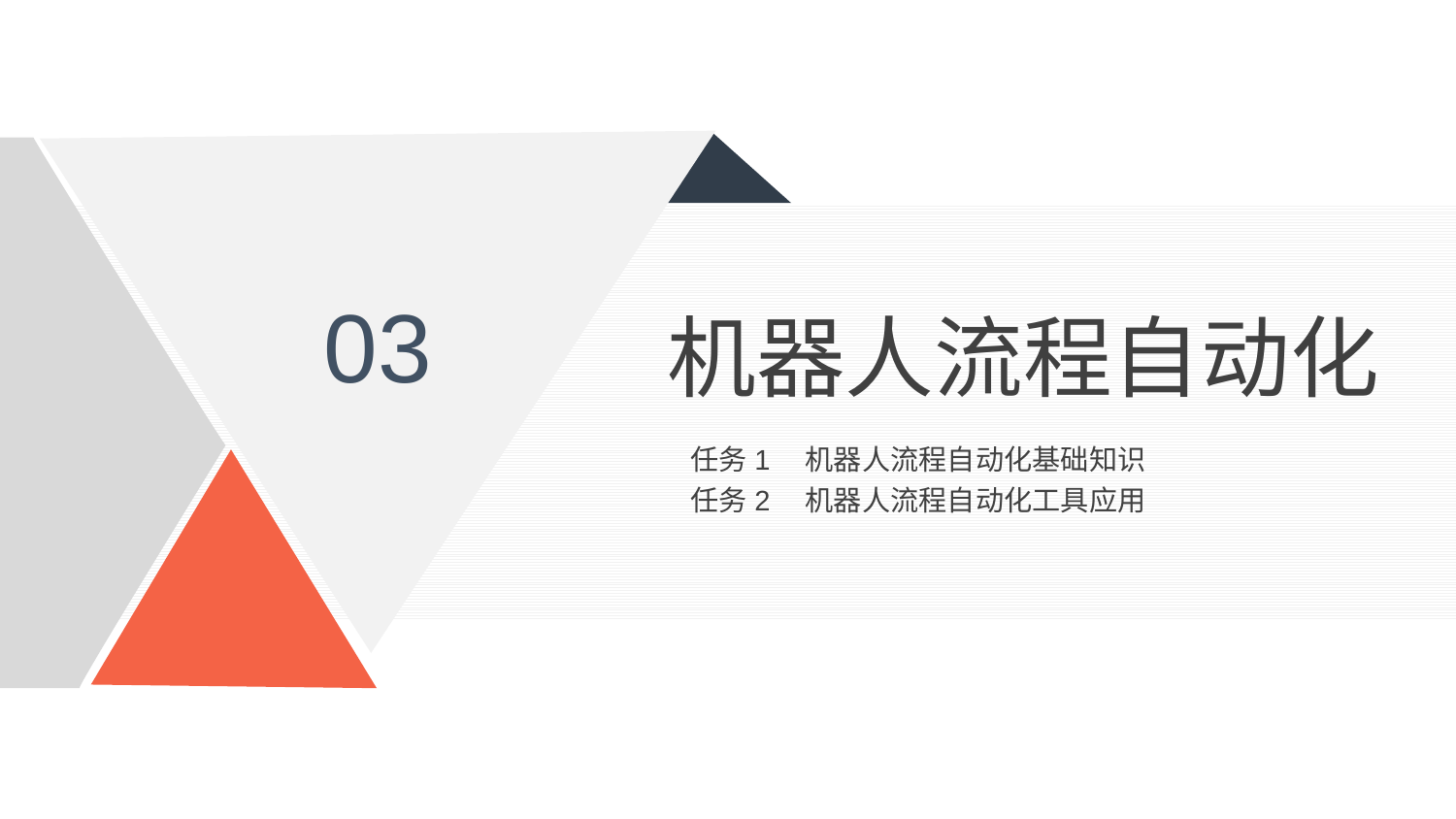

03
机器人流程自动化
任务1　机器人流程自动化基础知识
任务2　机器人流程自动化工具应用